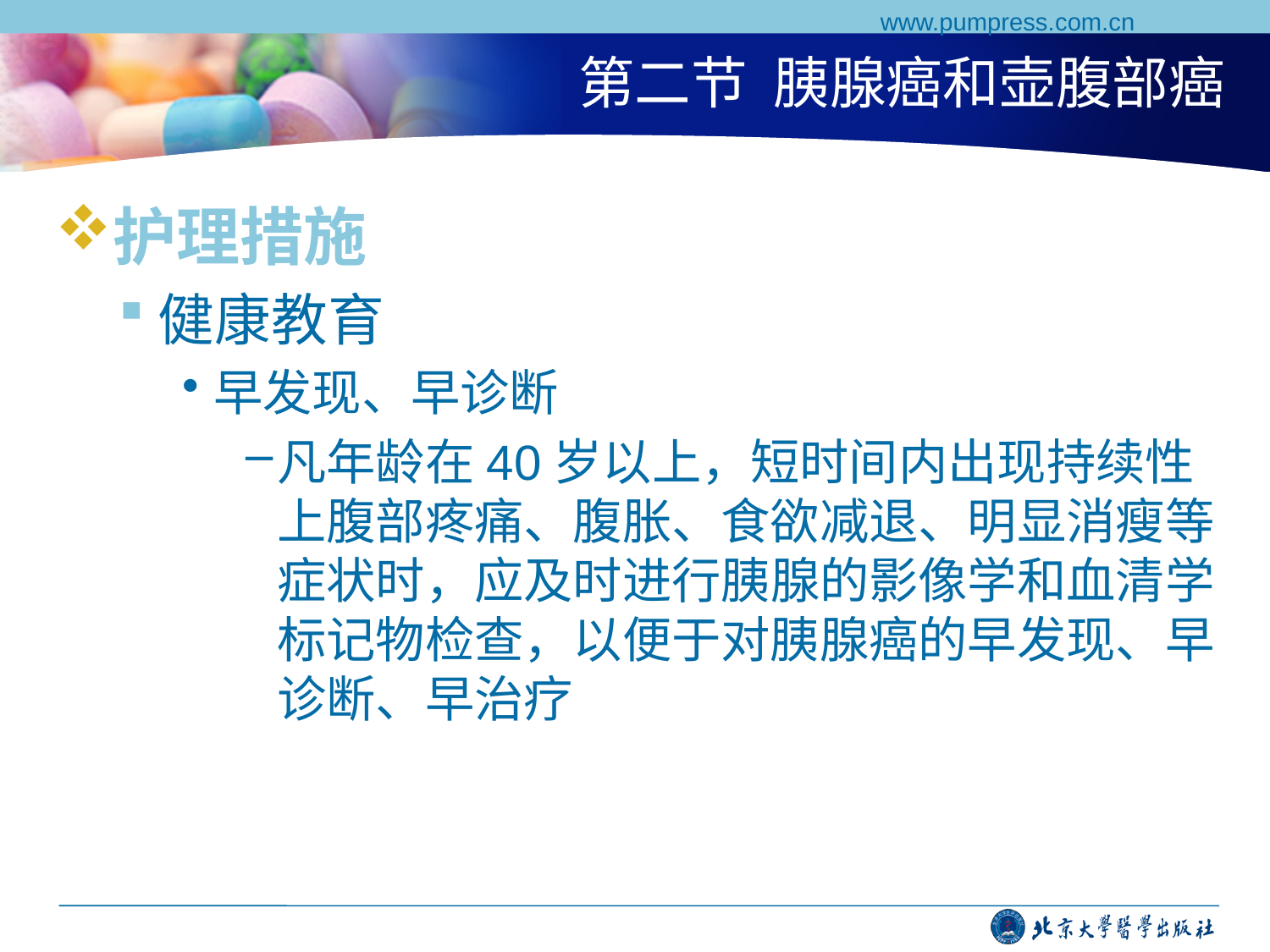

www.pumpress.com.cn
# 第二节  胰腺癌和壶腹部癌
护理措施
健康教育
早发现、早诊断
凡年龄在40岁以上，短时间内出现持续性上腹部疼痛、腹胀、食欲减退、明显消瘦等症状时，应及时进行胰腺的影像学和血清学标记物检查，以便于对胰腺癌的早发现、早诊断、早治疗